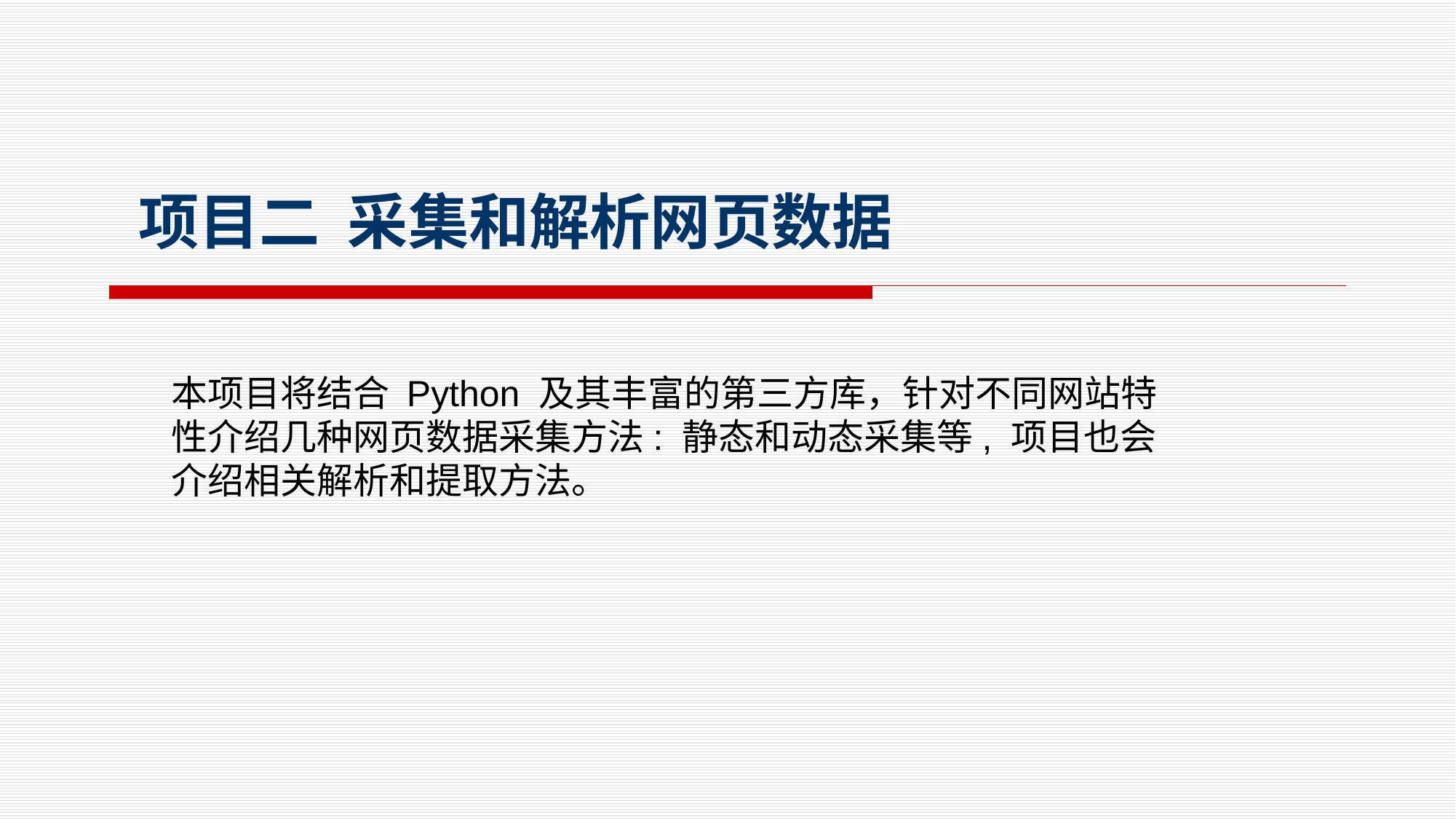

项目二  采集和解析网页数据
本项目将结合 Python 及其丰富的第三方库，针对不同网站特性介绍几种网页数据采集方法: 静态和动态采集等, 项目也会介绍相关解析和提取方法。
1